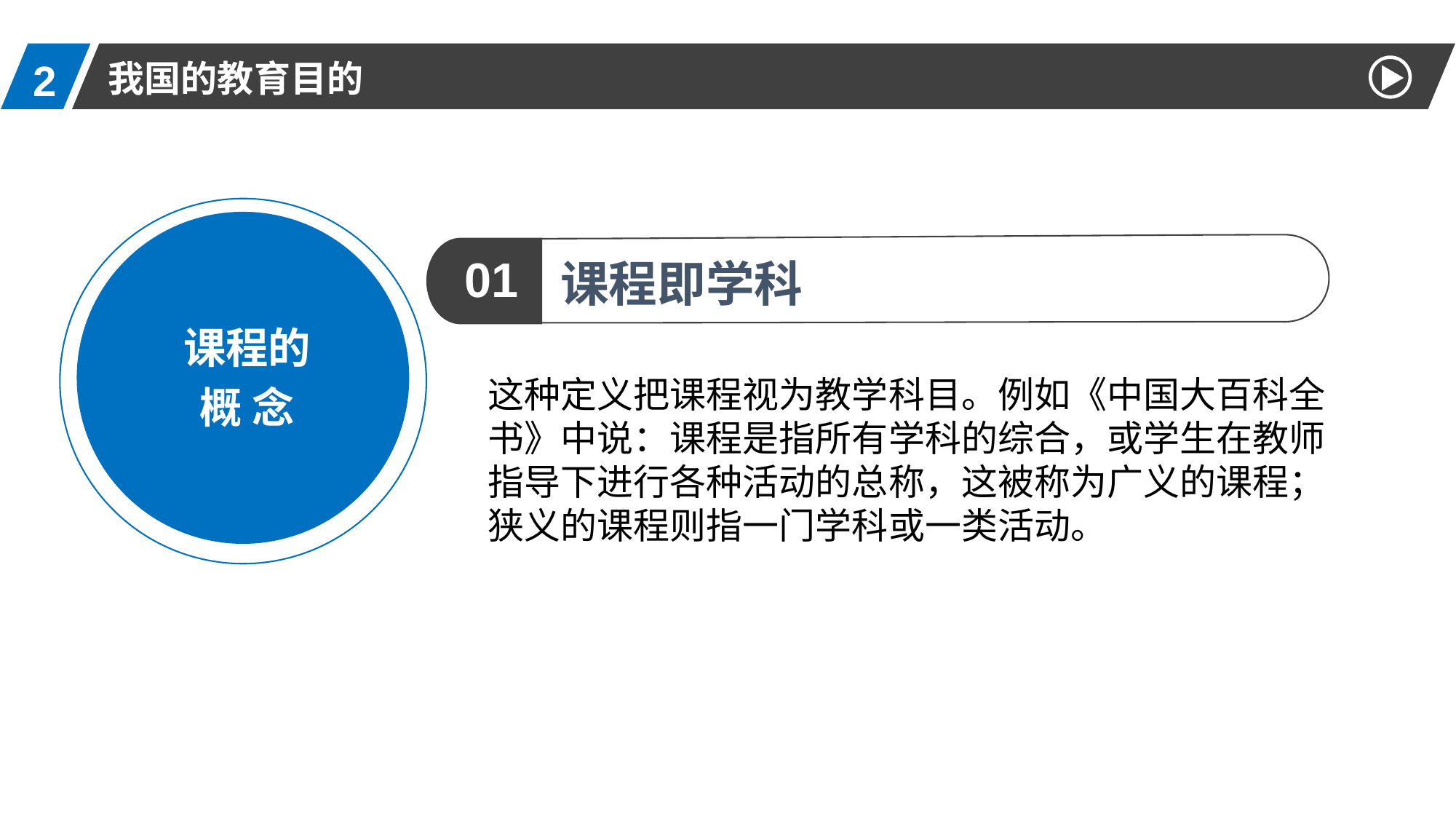

2
我国的教育目的

课程的
概 念

01
课程即学科
这种定义把课程视为教学科目。例如《中国大百科全书》中说：课程是指所有学科的综合，或学生在教师指导下进行各种活动的总称，这被称为广义的课程；狭义的课程则指一门学科或一类活动。